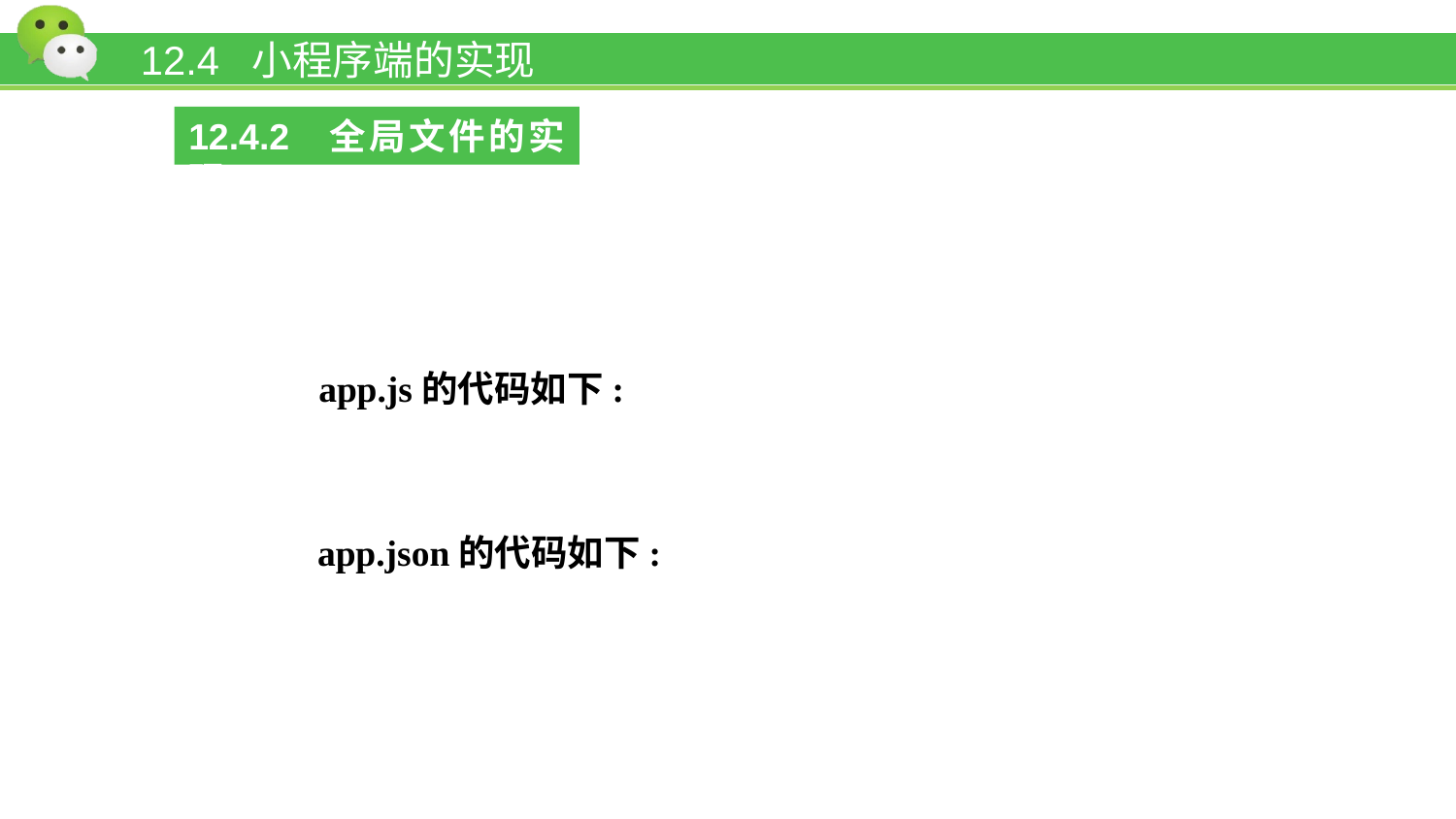

# 12.4  小程序端的实现
12.4.2  全局文件的实现
app.js的代码如下:
app.json的代码如下: